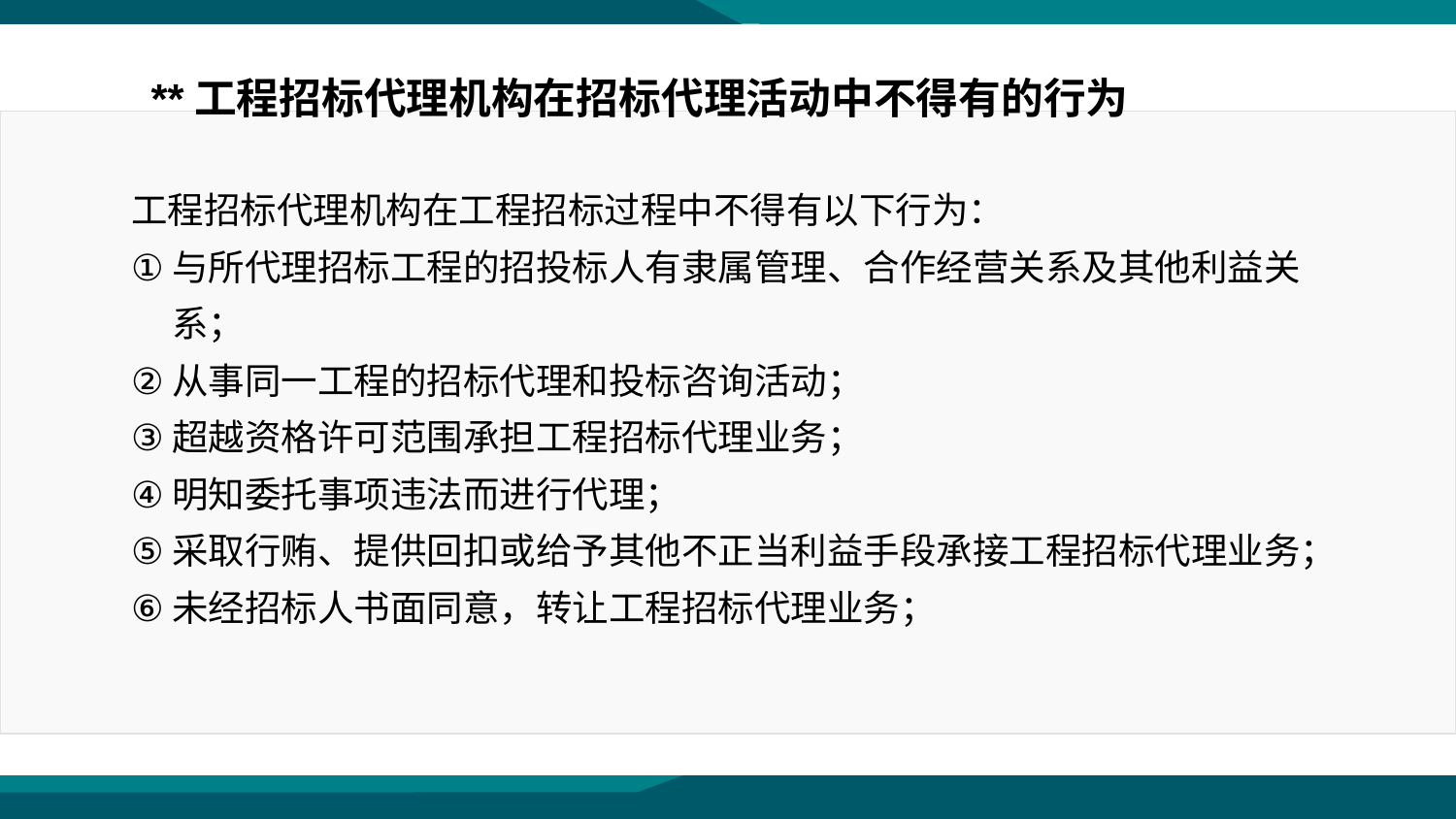

**工程招标代理机构在招标代理活动中不得有的行为
工程招标代理机构在工程招标过程中不得有以下行为：
与所代理招标工程的招投标人有隶属管理、合作经营关系及其他利益关系；
从事同一工程的招标代理和投标咨询活动；
超越资格许可范围承担工程招标代理业务；
明知委托事项违法而进行代理；
采取行贿、提供回扣或给予其他不正当利益手段承接工程招标代理业务；
未经招标人书面同意，转让工程招标代理业务；